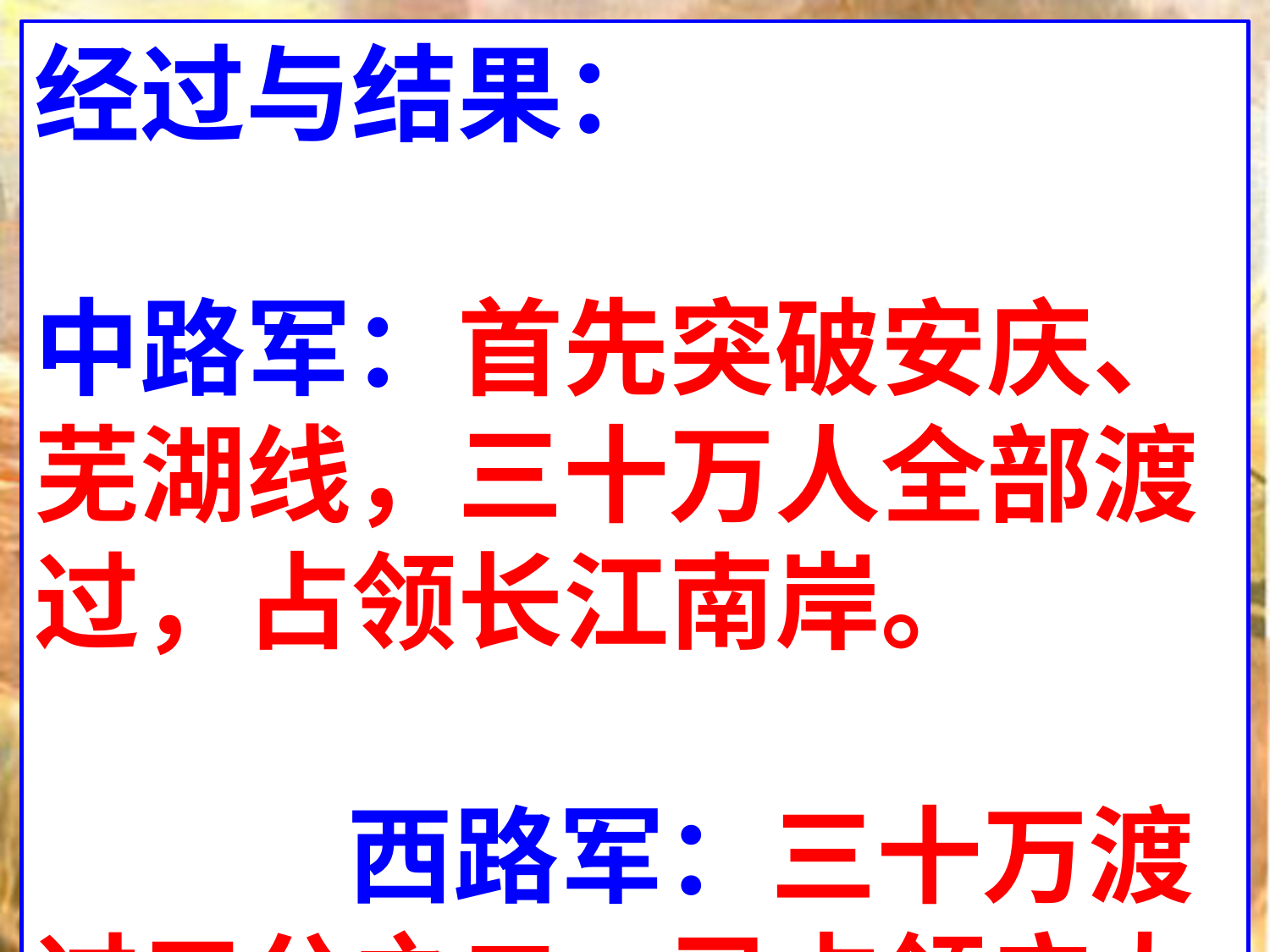

经过与结果：                                                                          中路军：首先突破安庆、芜湖线，三十万人全部渡过，占领长江南岸。                                                                          西路军：三十万渡过三分之二，已占领广大南岸阵地。